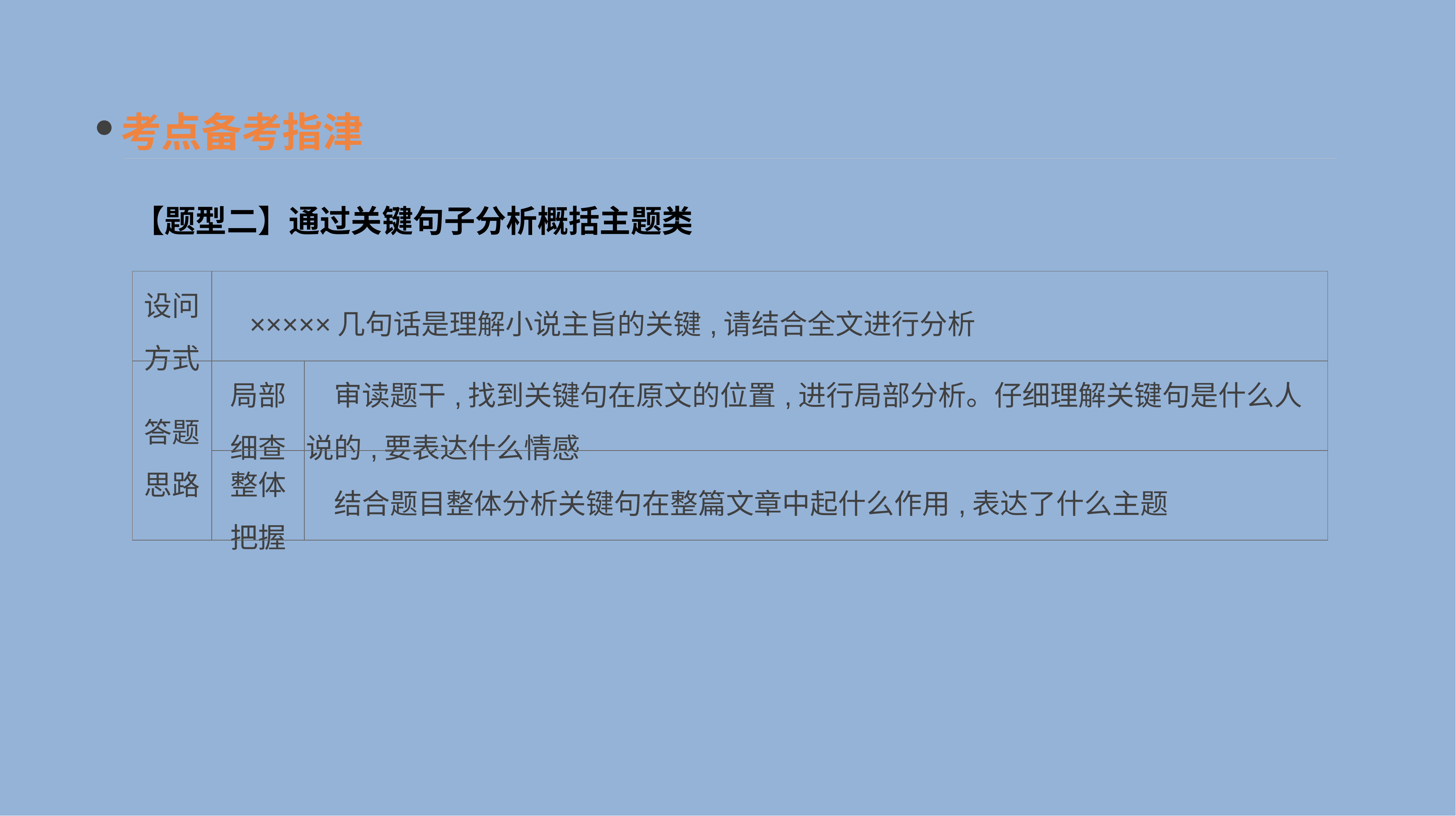

考点备考指津

【题型二】通过关键句子分析概括主题类
| 设问 方式 | ×××××几句话是理解小说主旨的关键,请结合全文进行分析 |  |
| --- | --- | --- |
| 答题 思路 | 局部 细查 | 审读题干,找到关键句在原文的位置,进行局部分析。仔细理解关键句是什么人说的,要表达什么情感 |
|  | 整体 把握 | 结合题目整体分析关键句在整篇文章中起什么作用,表达了什么主题 |